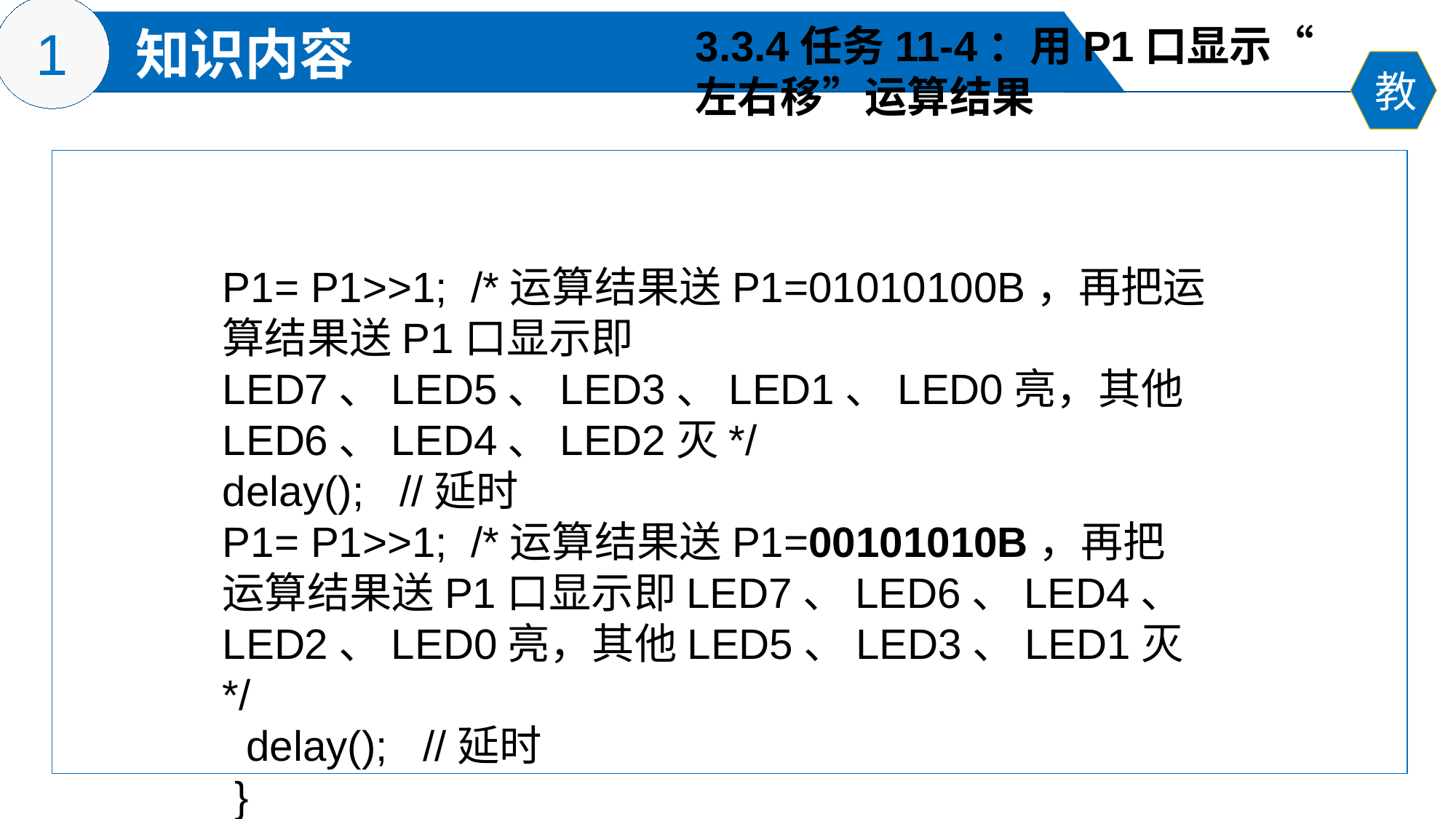

3.3.4任务11-4：用P1口显示“
左右移”运算结果
P1= P1>>1;  /*运算结果送P1=01010100B，再把运算结果送P1口显示即LED7、LED5、LED3、LED1、LED0亮，其他LED6、LED4、LED2灭*/
delay();   //延时
P1= P1>>1;  /*运算结果送P1=00101010B，再把运算结果送P1口显示即LED7、LED6、LED4、LED2、LED0亮，其他LED5、LED3、LED1灭*/
  delay();   //延时
 }
}